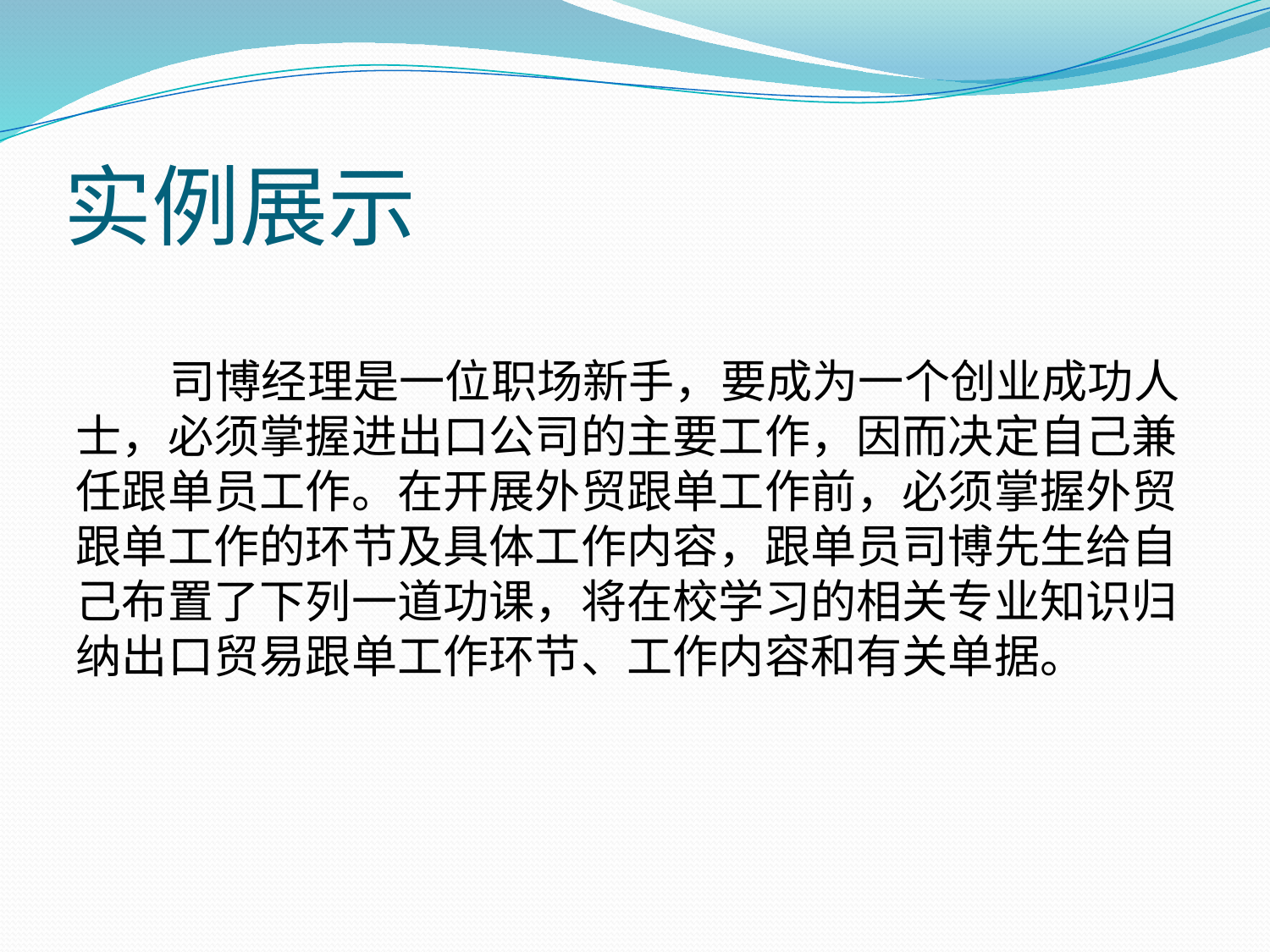

# 实例展示
        司博经理是一位职场新手，要成为一个创业成功人士，必须掌握进出口公司的主要工作，因而决定自己兼任跟单员工作。在开展外贸跟单工作前，必须掌握外贸跟单工作的环节及具体工作内容，跟单员司博先生给自己布置了下列一道功课，将在校学习的相关专业知识归纳出口贸易跟单工作环节、工作内容和有关单据。